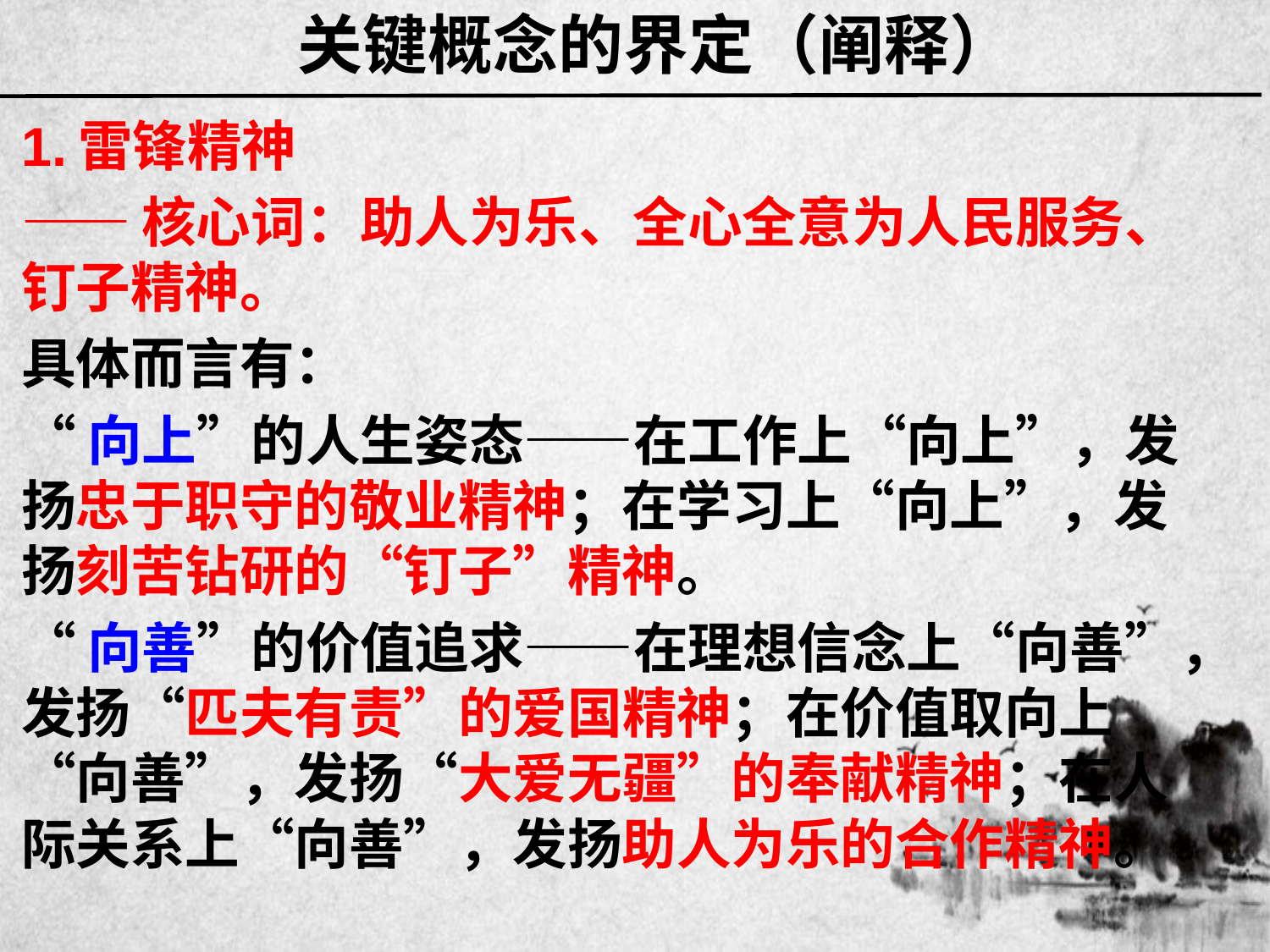

# 关键概念的界定（阐释）
1.雷锋精神
——核心词：助人为乐、全心全意为人民服务、钉子精神。
具体而言有：
“向上”的人生姿态——在工作上“向上”，发扬忠于职守的敬业精神；在学习上“向上”，发扬刻苦钻研的“钉子”精神。
“向善”的价值追求——在理想信念上“向善”，发扬“匹夫有责”的爱国精神；在价值取向上“向善”，发扬“大爱无疆”的奉献精神；在人际关系上“向善”，发扬助人为乐的合作精神。